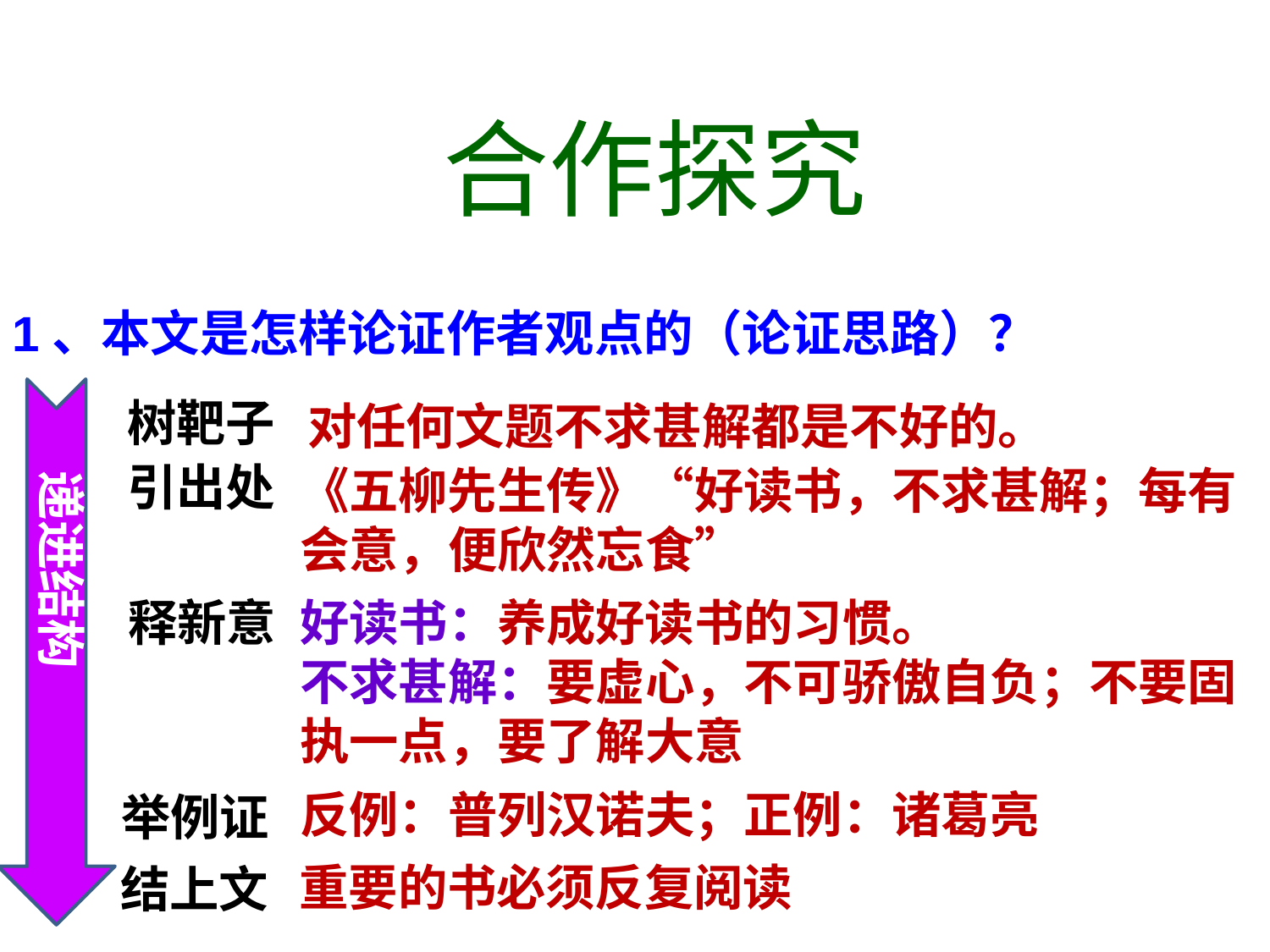

合作探究
1、本文是怎样论证作者观点的（论证思路）？
对任何文题不求甚解都是不好的。
递进结构

树靶子
引出处
《五柳先生传》“好读书，不求甚解；每有会意，便欣然忘食”
释新意
好读书：养成好读书的习惯。
不求甚解：要虚心，不可骄傲自负；不要固执一点，要了解大意
反例：普列汉诺夫；正例：诸葛亮
举例证
重要的书必须反复阅读
结上文